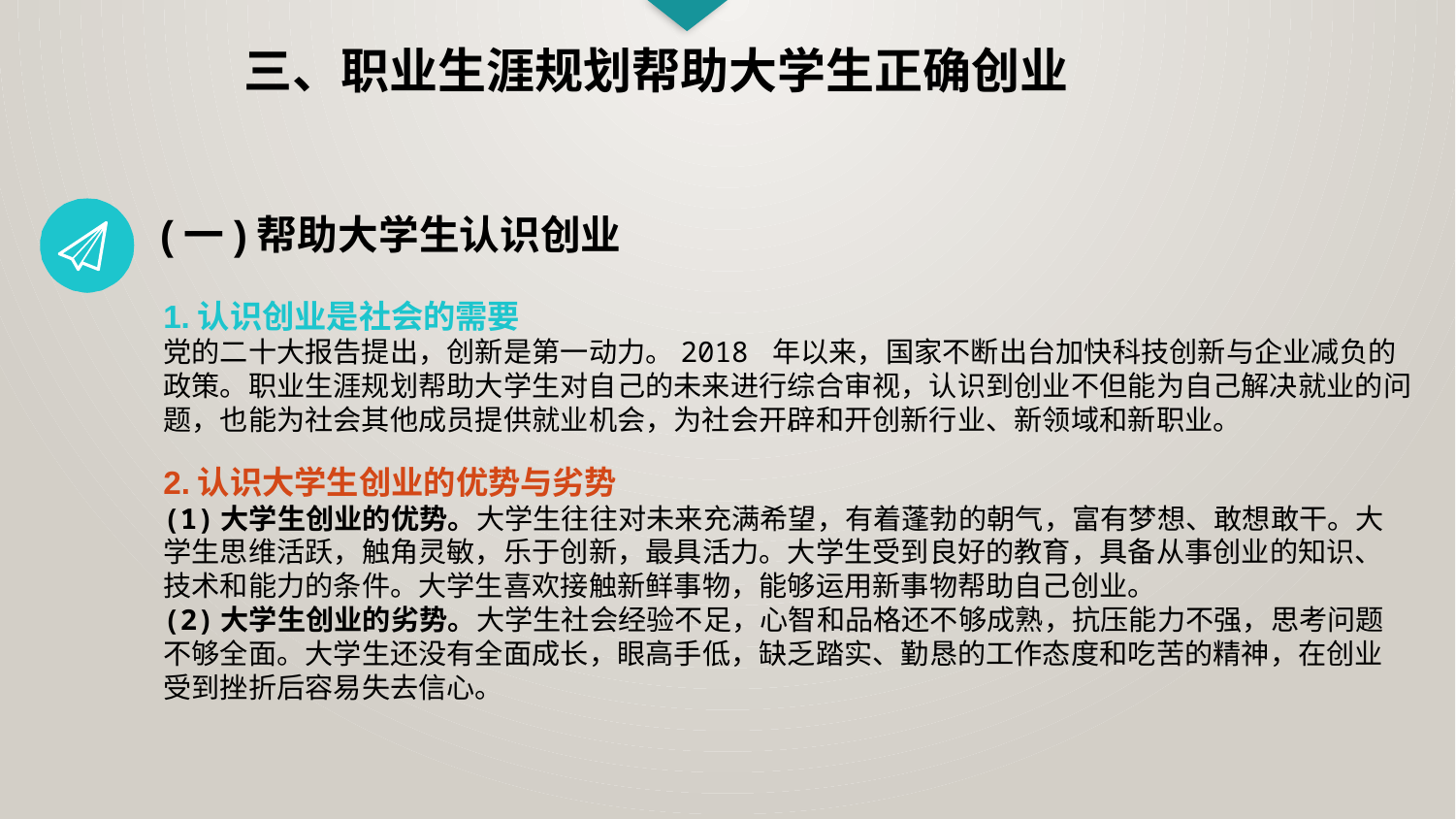

三、职业生涯规划帮助大学生正确创业

(一)帮助大学生认识创业

1.认识创业是社会的需要
党的二十大报告提出，创新是第一动力。2018 年以来，国家不断出台加快科技创新与企业减负的政策。职业生涯规划帮助大学生对自己的未来进行综合审视，认识到创业不但能为自己解决就业的问题，也能为社会其他成员提供就业机会，为社会开辟和开创新行业、新领域和新职业。
2.认识大学生创业的优势与劣势
(1)大学生创业的优势。大学生往往对未来充满希望，有着蓬勃的朝气，富有梦想、敢想敢干。大学生思维活跃，触角灵敏，乐于创新，最具活力。大学生受到良好的教育，具备从事创业的知识、技术和能力的条件。大学生喜欢接触新鲜事物，能够运用新事物帮助自己创业。
(2)大学生创业的劣势。大学生社会经验不足，心智和品格还不够成熟，抗压能力不强，思考问题不够全面。大学生还没有全面成长，眼高手低，缺乏踏实、勤恳的工作态度和吃苦的精神，在创业受到挫折后容易失去信心。
79